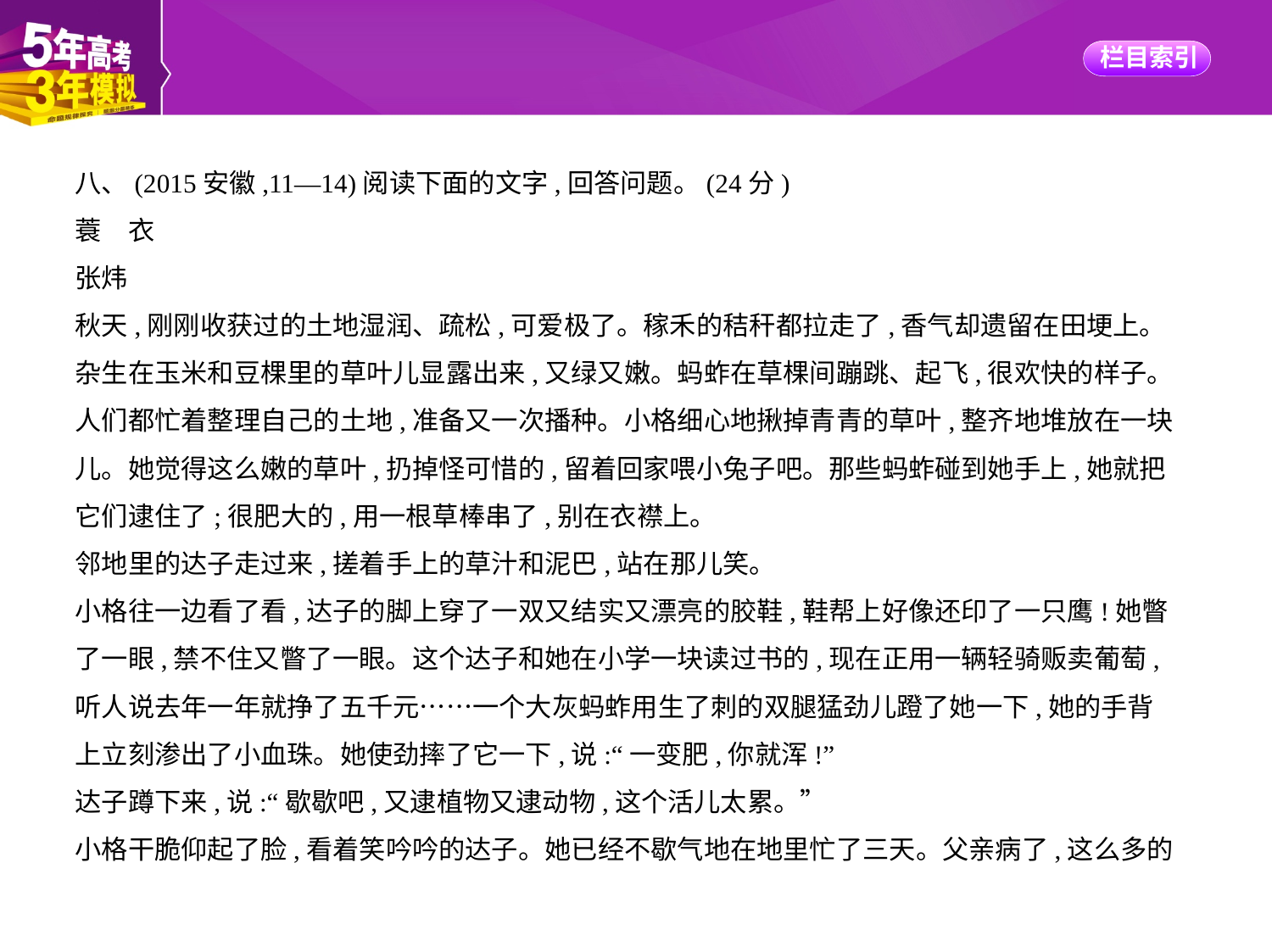

八、(2015安徽,11—14)阅读下面的文字,回答问题。(24分)
蓑　衣
张炜
秋天,刚刚收获过的土地湿润、疏松,可爱极了。稼禾的秸秆都拉走了,香气却遗留在田埂上。
杂生在玉米和豆棵里的草叶儿显露出来,又绿又嫩。蚂蚱在草棵间蹦跳、起飞,很欢快的样子。
人们都忙着整理自己的土地,准备又一次播种。小格细心地揪掉青青的草叶,整齐地堆放在一块
儿。她觉得这么嫩的草叶,扔掉怪可惜的,留着回家喂小兔子吧。那些蚂蚱碰到她手上,她就把
它们逮住了;很肥大的,用一根草棒串了,别在衣襟上。
邻地里的达子走过来,搓着手上的草汁和泥巴,站在那儿笑。
小格往一边看了看,达子的脚上穿了一双又结实又漂亮的胶鞋,鞋帮上好像还印了一只鹰!她瞥
了一眼,禁不住又瞥了一眼。这个达子和她在小学一块读过书的,现在正用一辆轻骑贩卖葡萄,
听人说去年一年就挣了五千元……一个大灰蚂蚱用生了刺的双腿猛劲儿蹬了她一下,她的手背
上立刻渗出了小血珠。她使劲摔了它一下,说:“一变肥,你就浑!”
达子蹲下来,说:“歇歇吧,又逮植物又逮动物,这个活儿太累。”
小格干脆仰起了脸,看着笑吟吟的达子。她已经不歇气地在地里忙了三天。父亲病了,这么多的